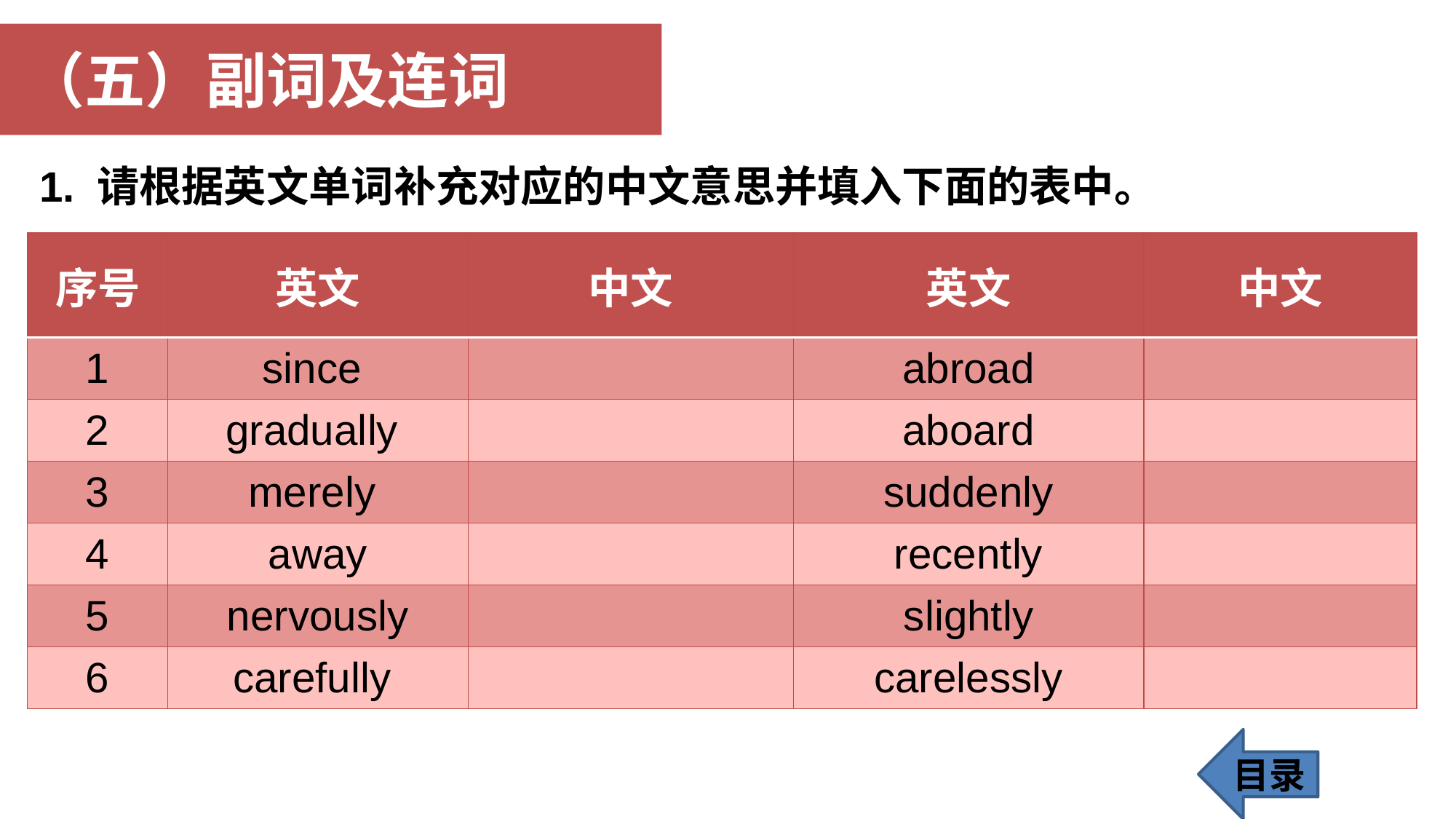

（五）副词及连词
1. 请根据英文单词补充对应的中文意思并填入下面的表中。
| 序号 | 英文 | 中文 | 英文 | 中文 |
| --- | --- | --- | --- | --- |
| 1 | since |  | abroad |  |
| 2 | gradually |  | aboard |  |
| 3 | merely |  | suddenly |  |
| 4 | away |  | recently |  |
| 5 | nervously |  | slightly |  |
| 6 | carefully |  | carelessly |  |
目录
128